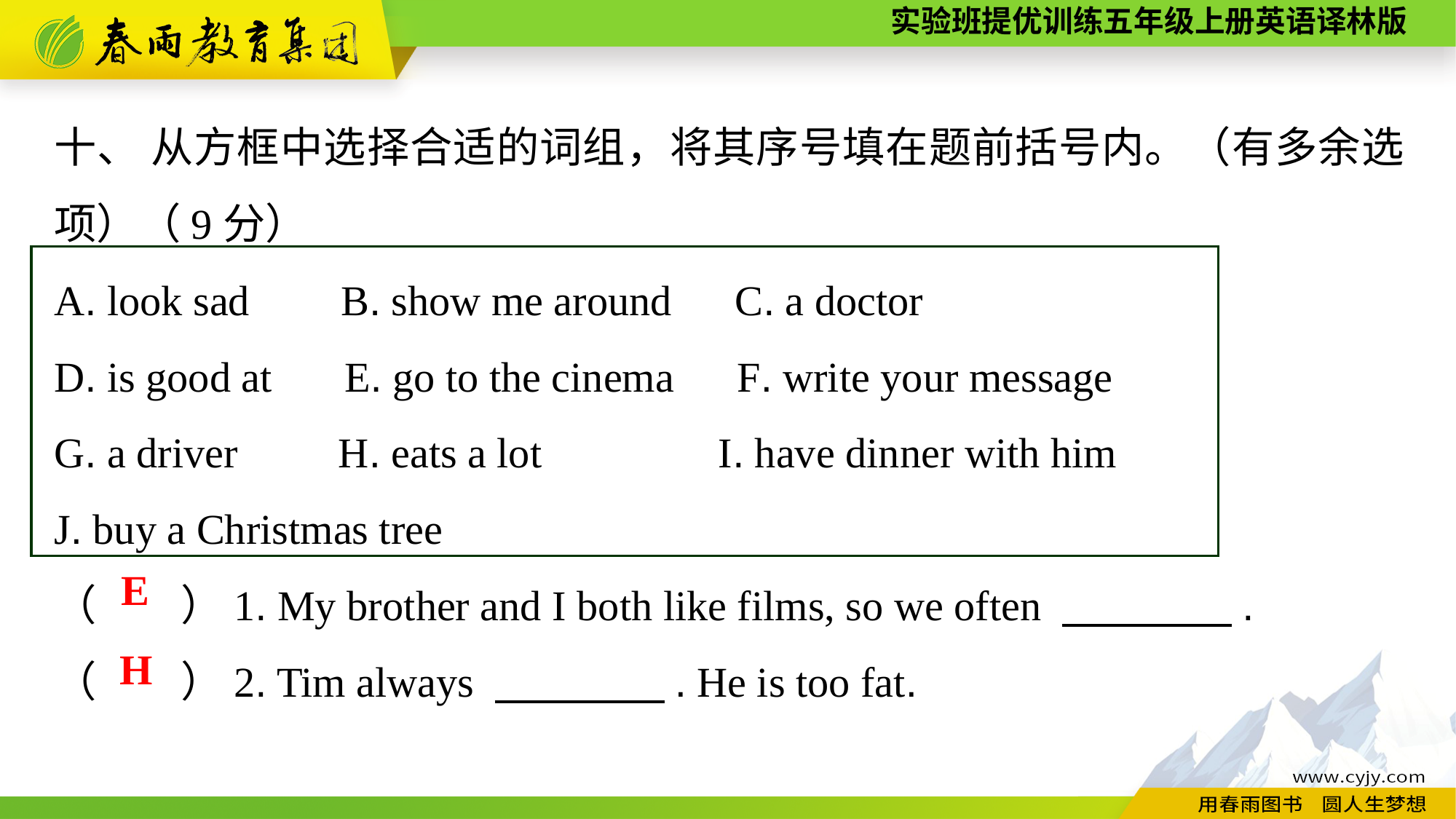

十、 从方框中选择合适的词组，将其序号填在题前括号内。（有多余选项）（9分）
A. look sad　   B. show me around　C. a doctor
D. is good at　 E. go to the cinema　F. write your message
G. a driver　    H. eats a lot　            I. have dinner with him
J. buy a Christmas tree
（　　）1. My brother and I both like films, so we often 　　　　.
（　　）2. Tim always 　　　　. He is too fat.

E
H